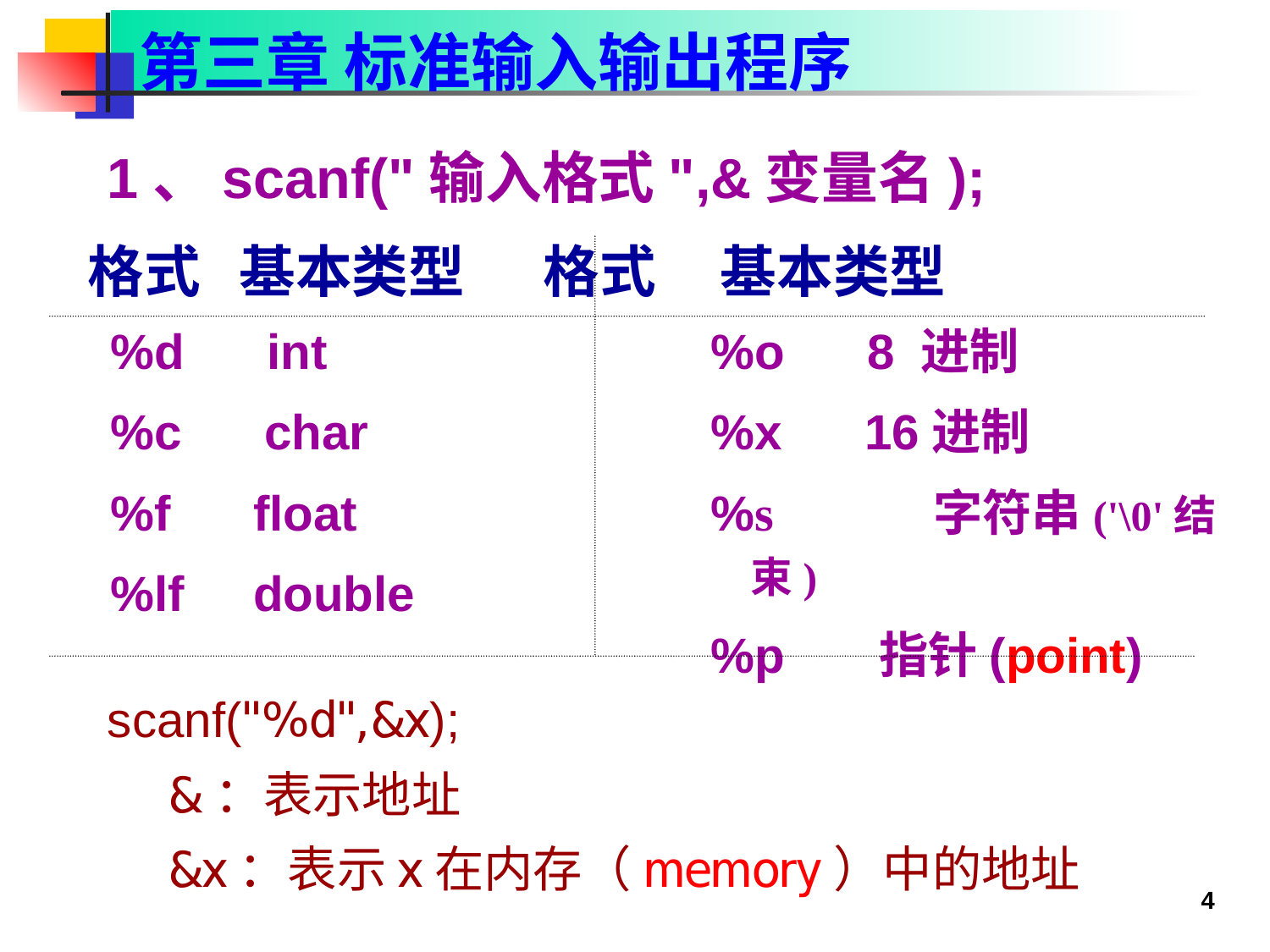

第三章 标准输入输出程序
1、scanf("输入格式",&变量名);
格式   基本类型      格式     基本类型

%d      int
%c      char
%f      float
%lf     double
%o      8 进制
%x      16进制
%s            字符串('\0'结束)
%p      指针(point)

scanf("%d",&x);
    &：表示地址
    &x：表示x在内存（memory）中的地址
4